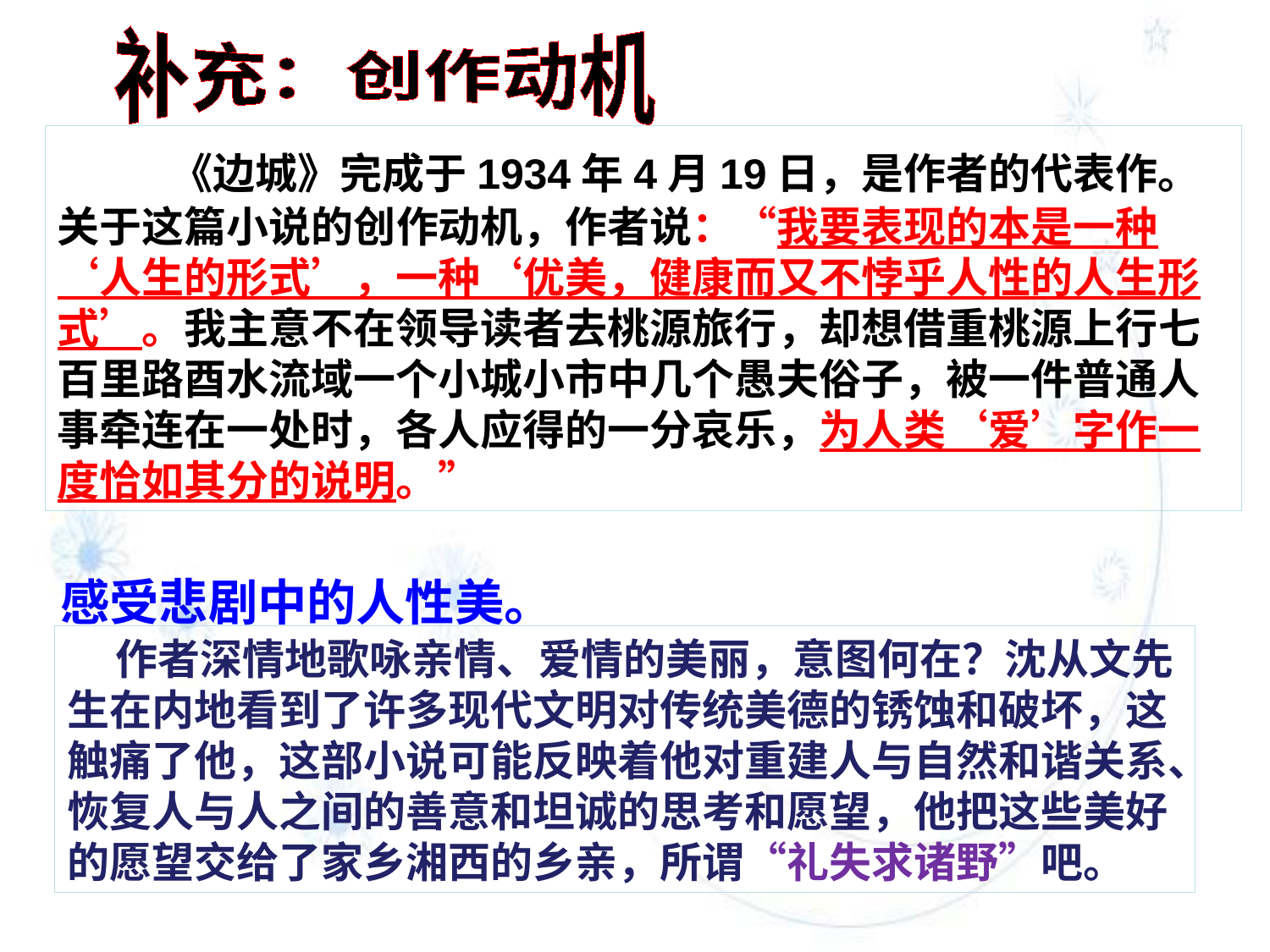

补充：创作动机
　　《边城》完成于1934年4月19日，是作者的代表作。关于这篇小说的创作动机，作者说：“我要表现的本是一种‘人生的形式’，一种‘优美，健康而又不悖乎人性的人生形式’。我主意不在领导读者去桃源旅行，却想借重桃源上行七百里路酉水流域一个小城小市中几个愚夫俗子，被一件普通人事牵连在一处时，各人应得的一分哀乐，为人类‘爱’字作一度恰如其分的说明。”
感受悲剧中的人性美。
    作者深情地歌咏亲情、爱情的美丽，意图何在？沈从文先生在内地看到了许多现代文明对传统美德的锈蚀和破坏，这触痛了他，这部小说可能反映着他对重建人与自然和谐关系、恢复人与人之间的善意和坦诚的思考和愿望，他把这些美好的愿望交给了家乡湘西的乡亲，所谓“礼失求诸野”吧。